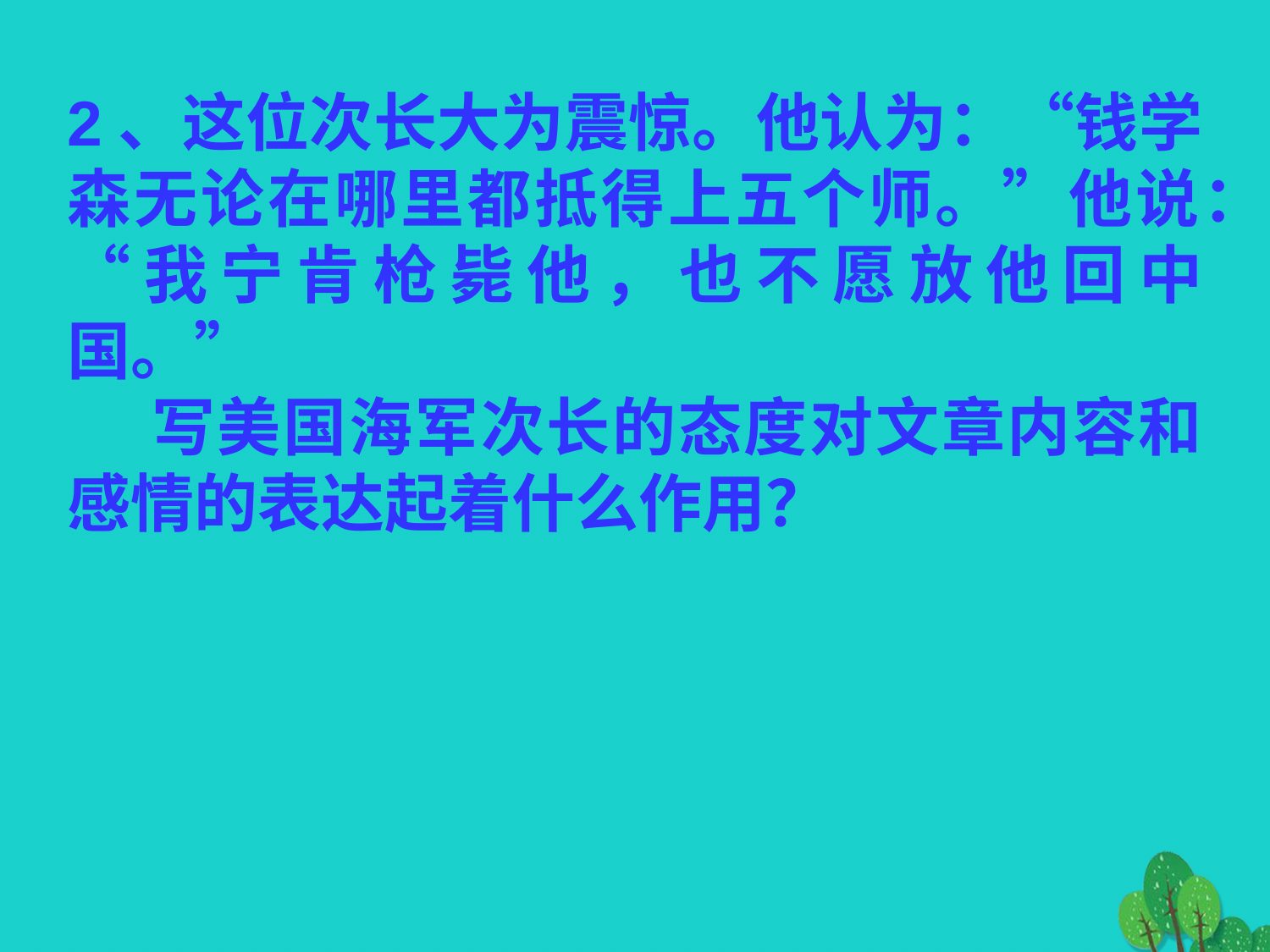

2、这位次长大为震惊。他认为：“钱学森无论在哪里都抵得上五个师。”他说：“我宁肯枪毙他，也不愿放他回中国。”
    写美国海军次长的态度对文章内容和感情的表达起着什么作用？